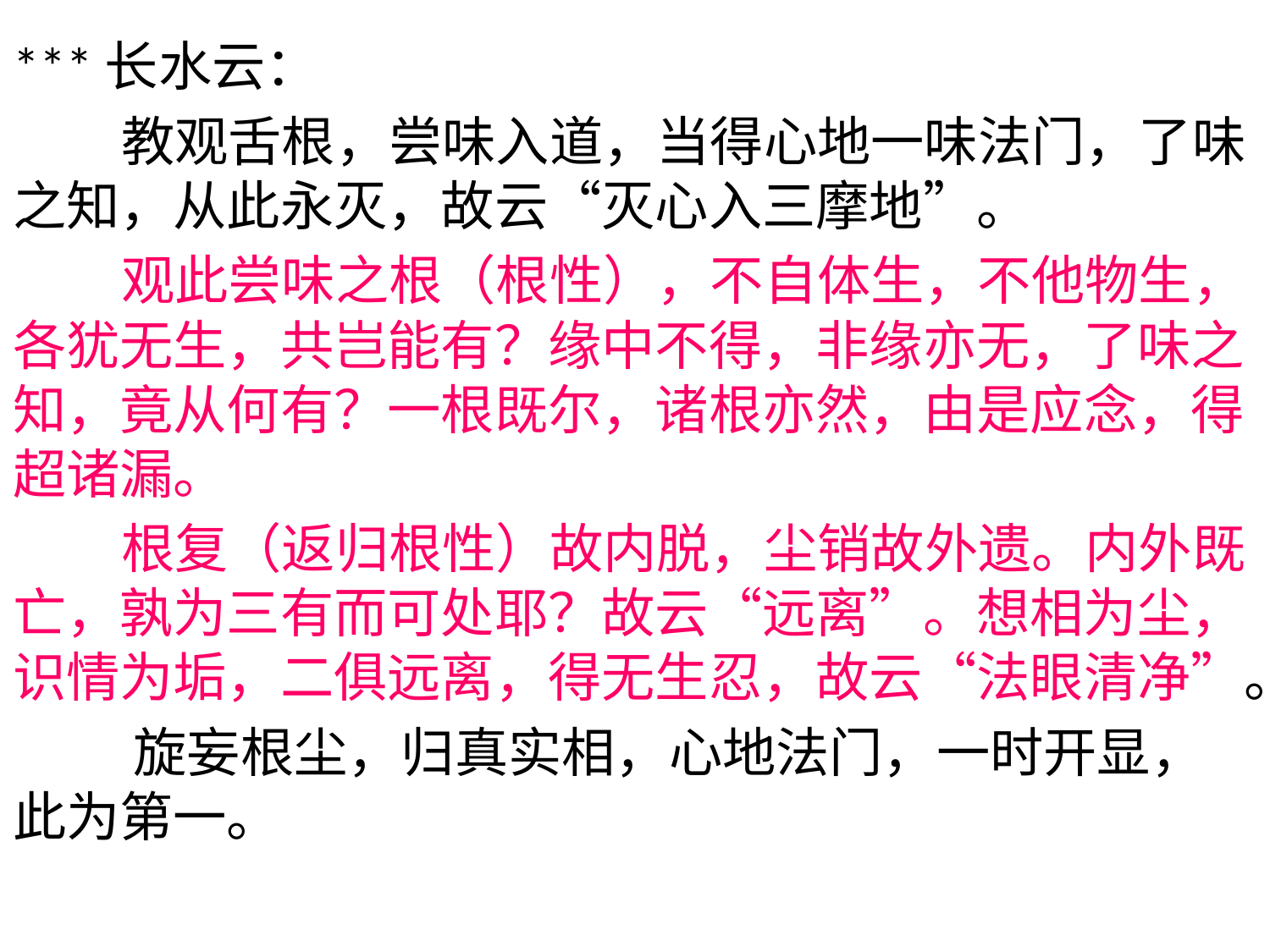

***长水云：
        教观舌根，尝味入道，当得心地一味法门，了味之知，从此永灭，故云“灭心入三摩地”。
        观此尝味之根（根性），不自体生，不他物生，各犹无生，共岂能有？缘中不得，非缘亦无，了味之知，竟从何有？一根既尔，诸根亦然，由是应念，得超诸漏。
        根复（返归根性）故内脱，尘销故外遗。内外既亡，孰为三有而可处耶？故云“远离”。想相为尘，识情为垢，二俱远离，得无生忍，故云“法眼清净”。
         旋妄根尘，归真实相，心地法门，一时开显，此为第一。